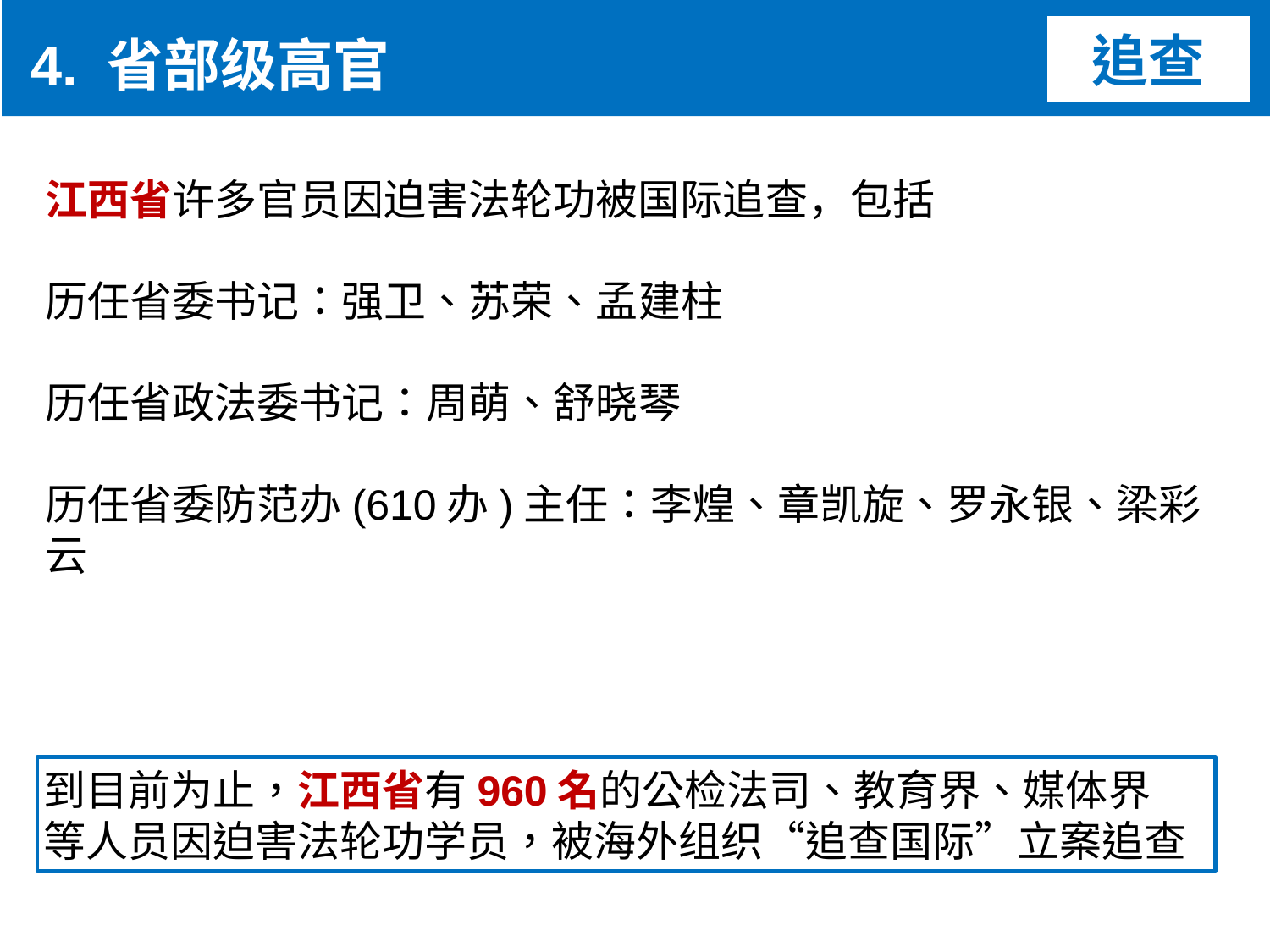

4. 省部级高官
追查
江西省许多官员因迫害法轮功被国际追查，包括

历任省委书记：强卫、苏荣、孟建柱
历任省政法委书记：周萌、舒晓琴
历任省委防范办(610办)主任：李煌、章凯旋、罗永银、梁彩云

到目前为止，江西省有960名的公检法司、教育界、媒体界
等人员因迫害法轮功学员，被海外组织“追查国际”立案追查